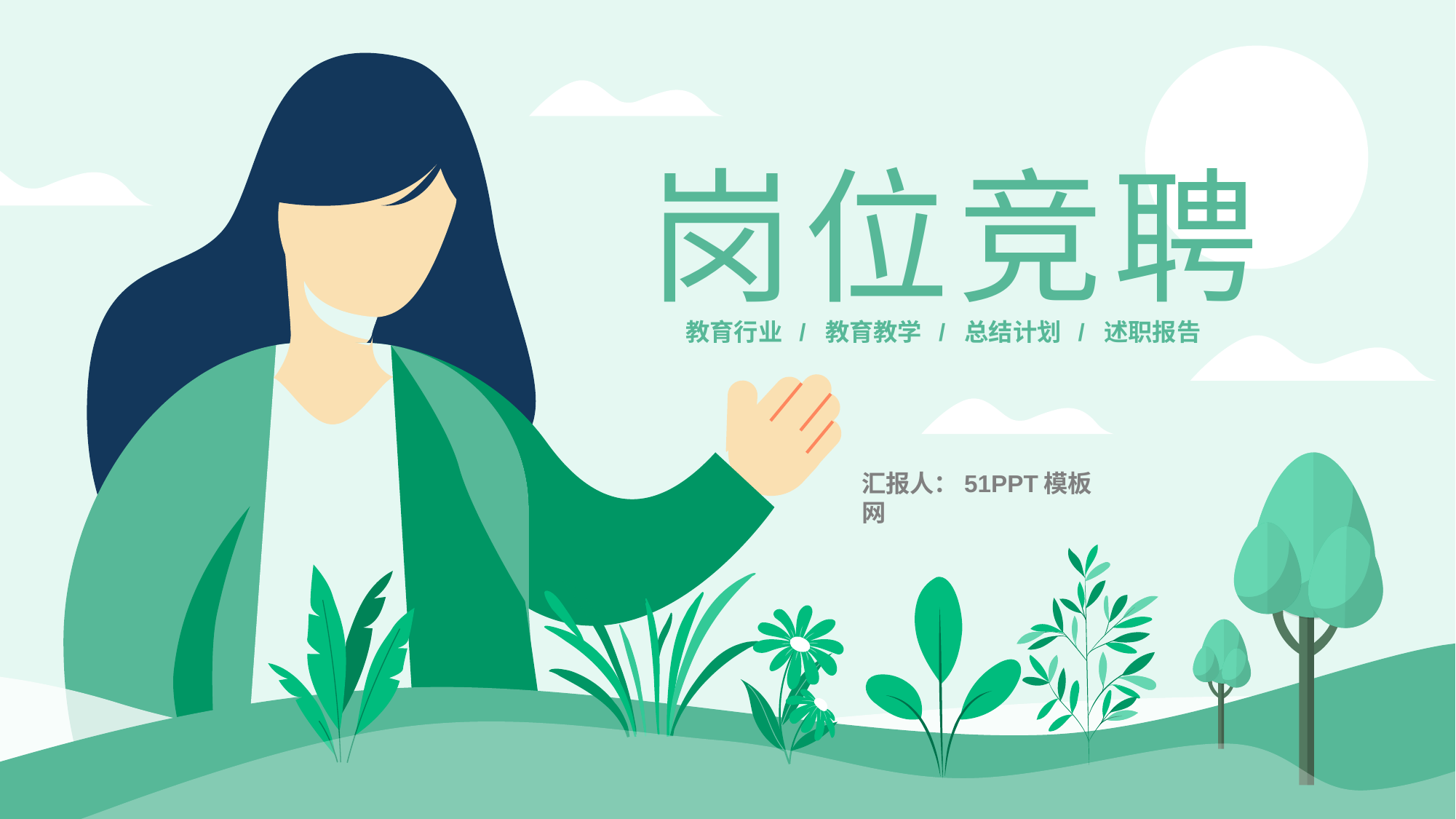

岗位竞聘

教育行业  /  教育教学  /  总结计划  /  述职报告

汇报人：51PPT模板网